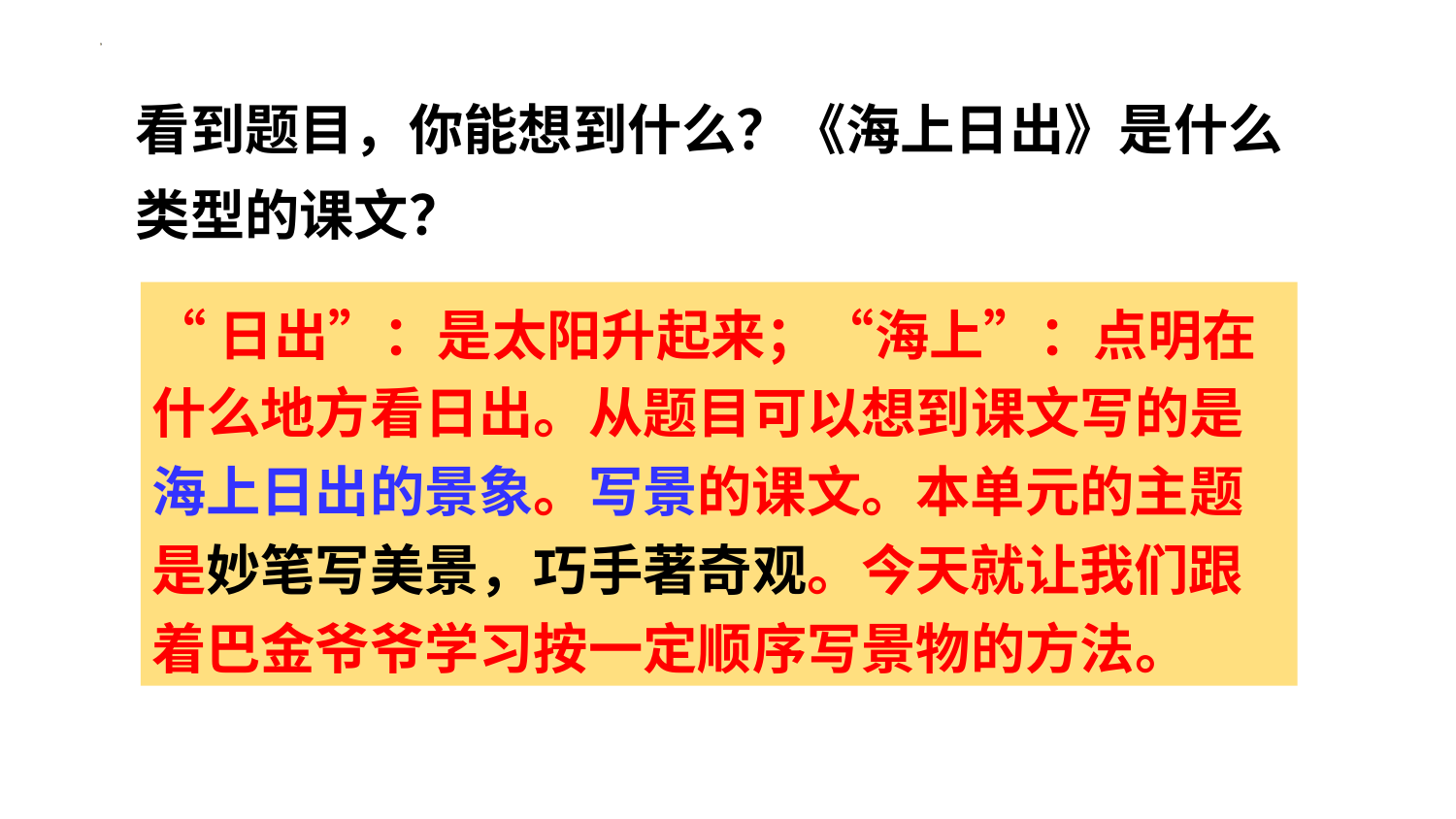

看到题目，你能想到什么？《海上日出》是什么类型的课文？
“日出”：是太阳升起来；“海上”：点明在什么地方看日出。从题目可以想到课文写的是海上日出的景象。写景的课文。本单元的主题是妙笔写美景，巧手著奇观。今天就让我们跟着巴金爷爷学习按一定顺序写景物的方法。